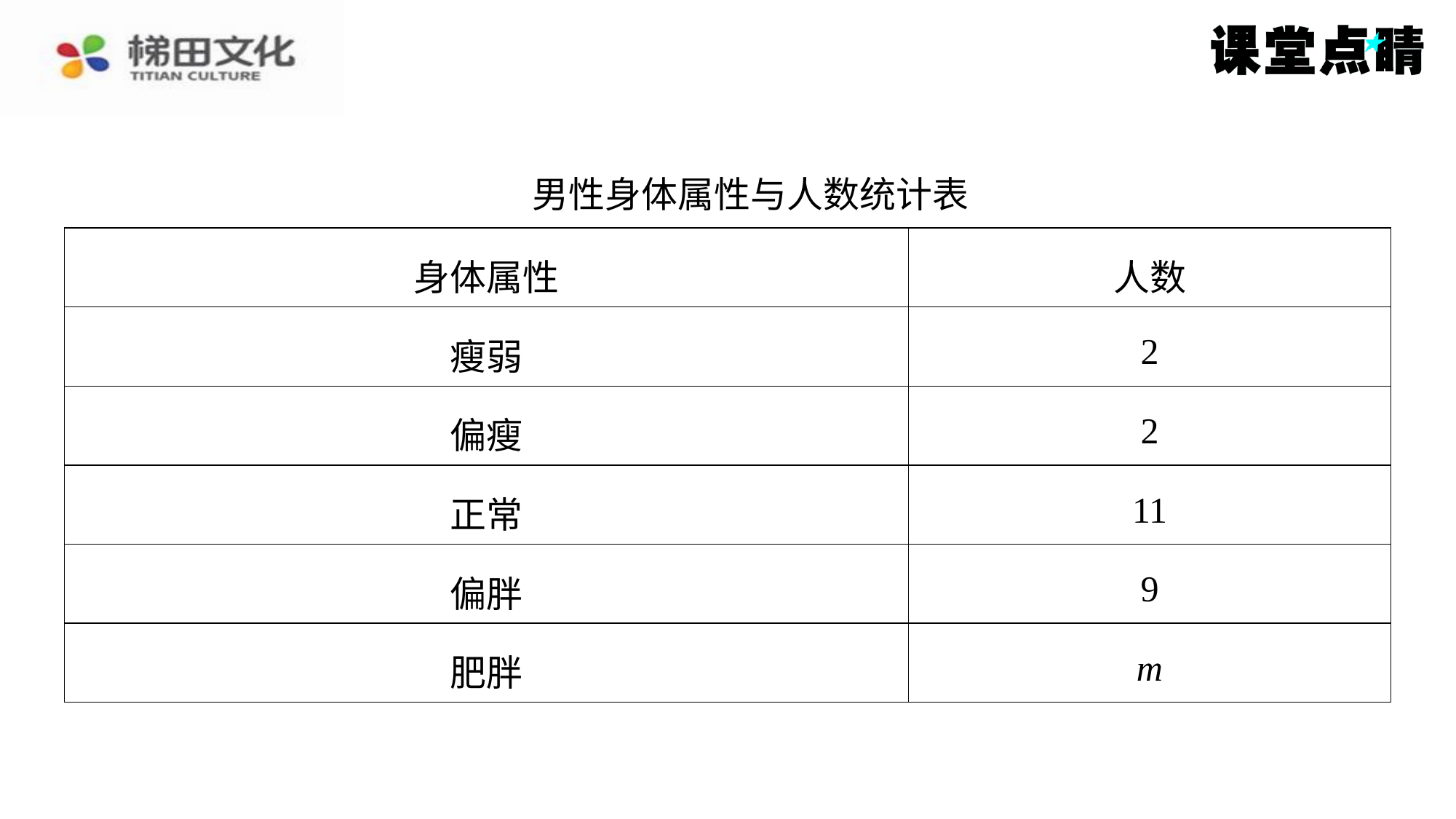

男性身体属性与人数统计表
| 身体属性 | 人数 |
| --- | --- |
| 瘦弱 | 2 |
| 偏瘦 | 2 |
| 正常 | 11 |
| 偏胖 | 9 |
| 肥胖 | m |